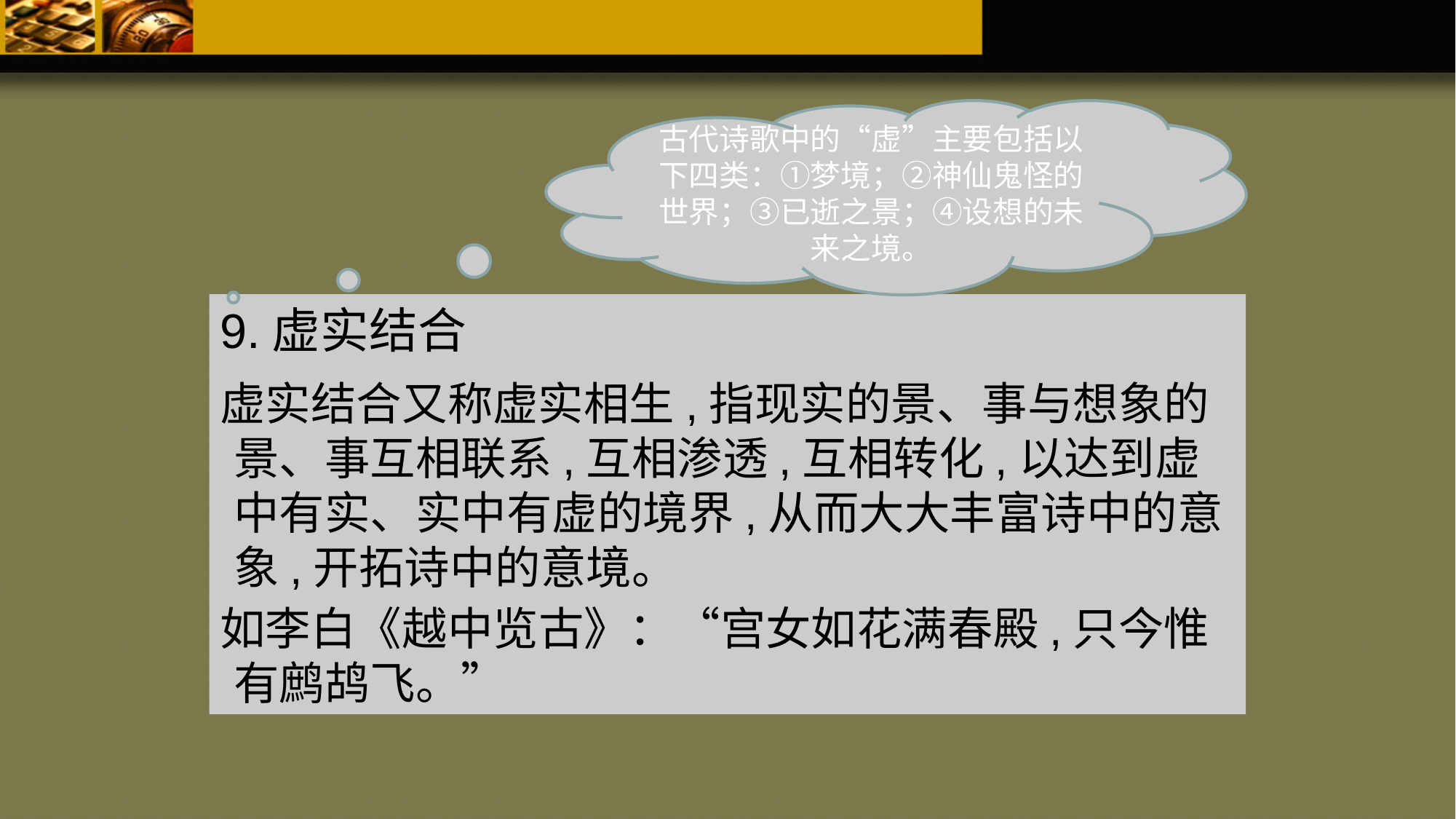

古代诗歌中的“虚”主要包括以下四类：①梦境；②神仙鬼怪的世界；③已逝之景；④设想的未来之境。
9.虚实结合
虚实结合又称虚实相生,指现实的景、事与想象的景、事互相联系,互相渗透,互相转化,以达到虚中有实、实中有虚的境界,从而大大丰富诗中的意象,开拓诗中的意境。
如李白《越中览古》：“宫女如花满春殿,只今惟有鹧鸪飞。”